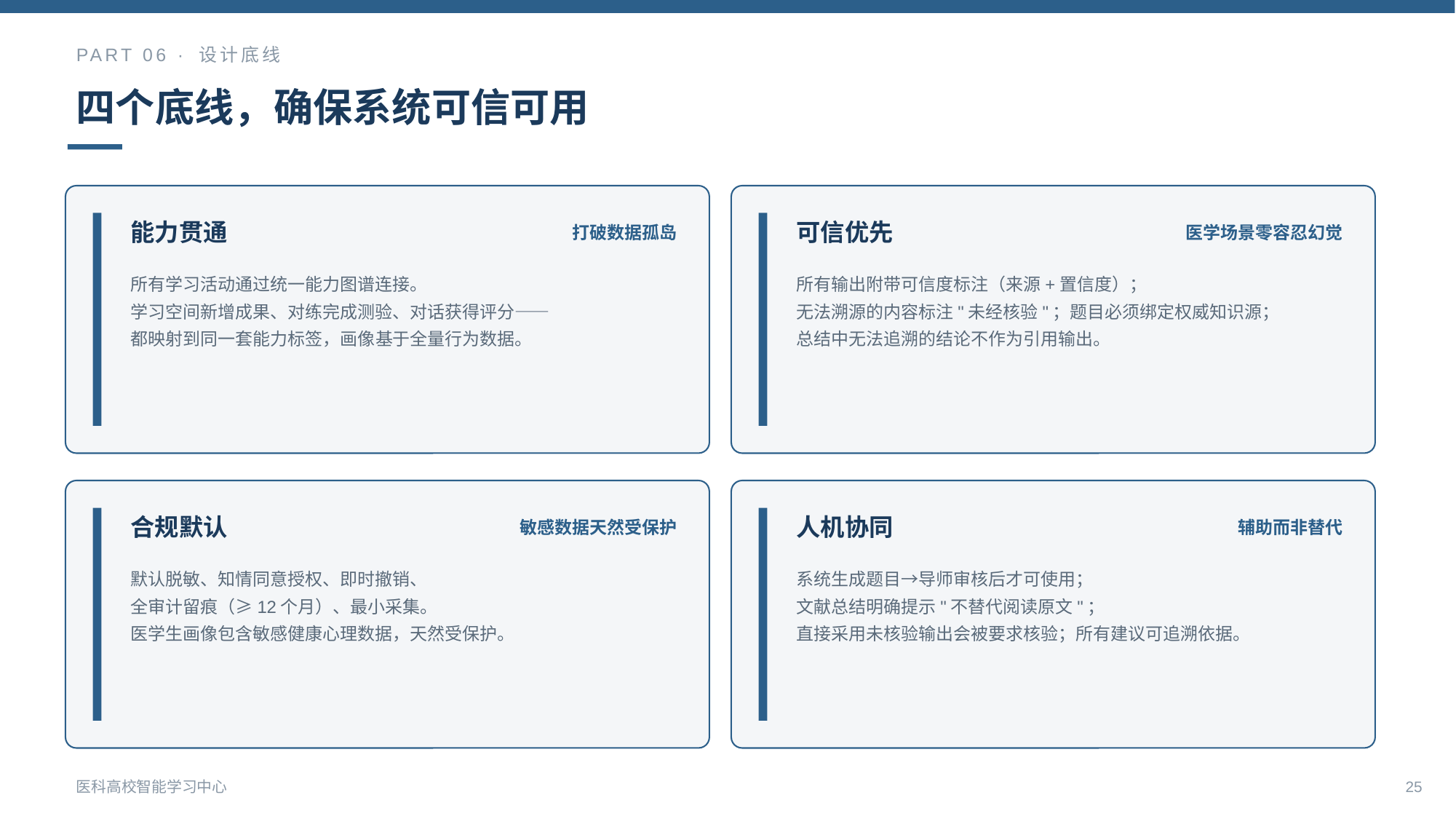

PART 06 · 设计底线
四个底线，确保系统可信可用

能力贯通
可信优先

打破数据孤岛

医学场景零容忍幻觉
所有学习活动通过统一能力图谱连接。
学习空间新增成果、对练完成测验、对话获得评分——
都映射到同一套能力标签，画像基于全量行为数据。
所有输出附带可信度标注（来源+置信度）；
无法溯源的内容标注"未经核验"；题目必须绑定权威知识源；
总结中无法追溯的结论不作为引用输出。

合规默认
人机协同

敏感数据天然受保护

辅助而非替代
默认脱敏、知情同意授权、即时撤销、
全审计留痕（≥12个月）、最小采集。
医学生画像包含敏感健康心理数据，天然受保护。
系统生成题目→导师审核后才可使用；
文献总结明确提示"不替代阅读原文"；
直接采用未核验输出会被要求核验；所有建议可追溯依据。
医科高校智能学习中心
25